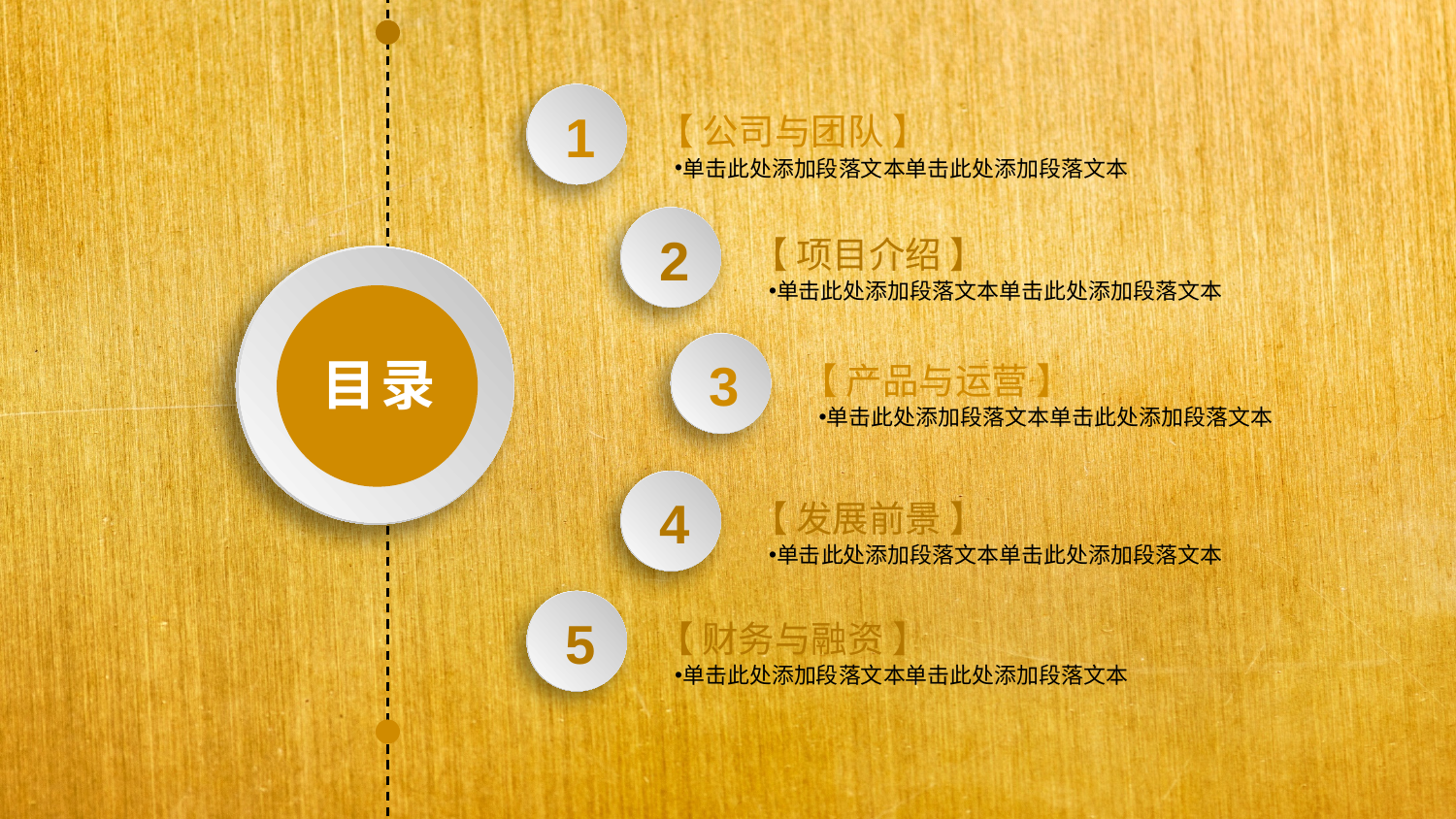

【 公司与团队 】

1
单击此处添加段落文本单击此处添加段落文本
【 项目介绍 】

2
单击此处添加段落文本单击此处添加段落文本

目录
【 产品与运营 】

3
单击此处添加段落文本单击此处添加段落文本
【 发展前景 】

4
单击此处添加段落文本单击此处添加段落文本
【 财务与融资 】

5
单击此处添加段落文本单击此处添加段落文本